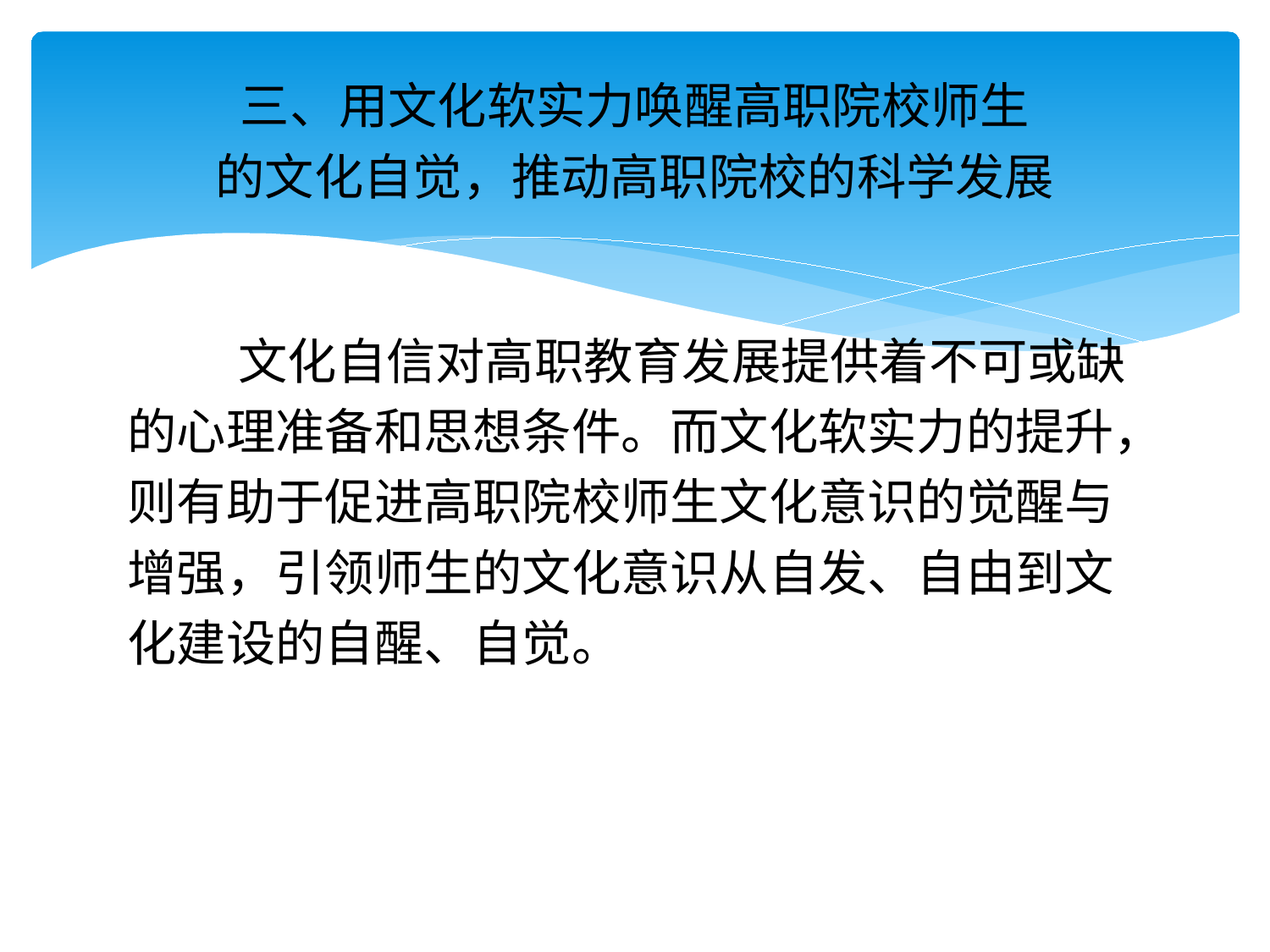

# 三、用文化软实力唤醒高职院校师生 的文化自觉，推动高职院校的科学发展
         文化自信对高职教育发展提供着不可或缺的心理准备和思想条件。而文化软实力的提升，则有助于促进高职院校师生文化意识的觉醒与增强，引领师生的文化意识从自发、自由到文化建设的自醒、自觉。